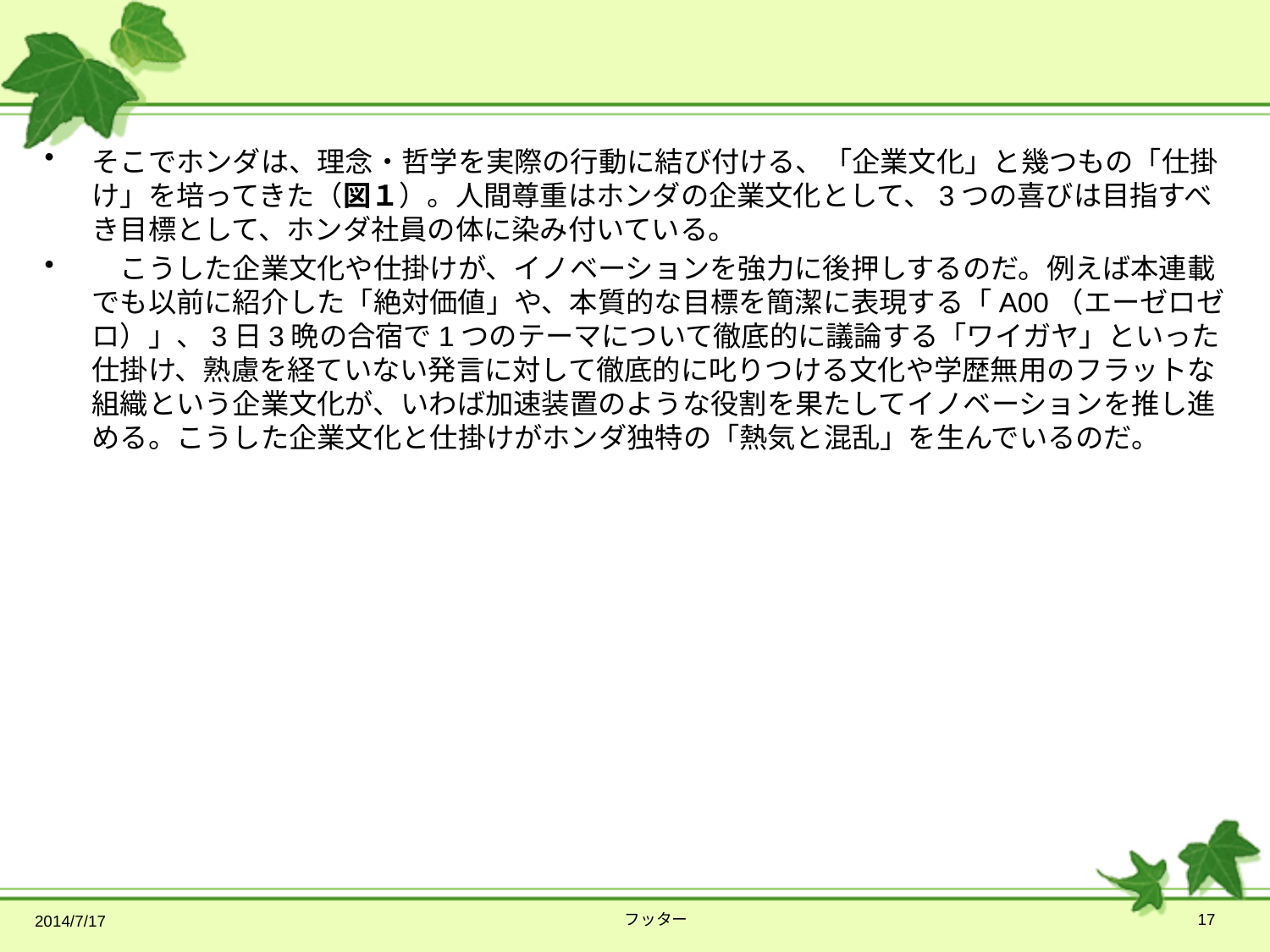

#
そこでホンダは、理念・哲学を実際の行動に結び付ける、「企業文化」と幾つもの「仕掛け」を培ってきた（図１）。人間尊重はホンダの企業文化として、3つの喜びは目指すべき目標として、ホンダ社員の体に染み付いている。
　こうした企業文化や仕掛けが、イノベーションを強力に後押しするのだ。例えば本連載でも以前に紹介した「絶対価値」や、本質的な目標を簡潔に表現する「A00（エーゼロゼロ）」、3日3晩の合宿で1つのテーマについて徹底的に議論する「ワイガヤ」といった仕掛け、熟慮を経ていない発言に対して徹底的に叱りつける文化や学歴無用のフラットな組織という企業文化が、いわば加速装置のような役割を果たしてイノベーションを推し進める。こうした企業文化と仕掛けがホンダ独特の「熱気と混乱」を生んでいるのだ。

2014/7/17
フッター
17